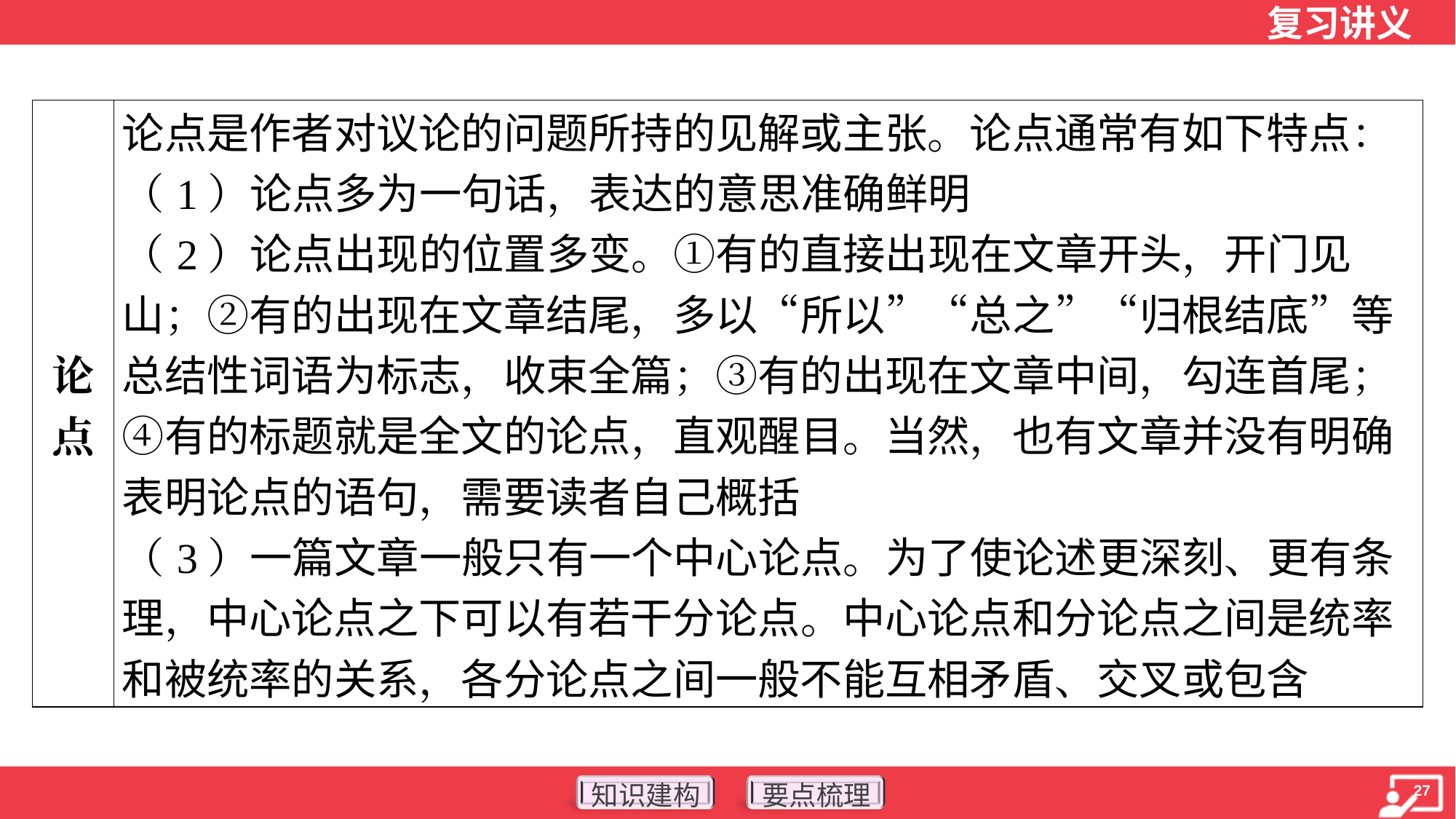

| 论 点 | 论点是作者对议论的问题所持的见解或主张。论点通常有如下特点： （1）论点多为一句话，表达的意思准确鲜明 （2）论点出现的位置多变。①有的直接出现在文章开头，开门见山；②有的出现在文章结尾，多以“所以”“总之”“归根结底”等总结性词语为标志，收束全篇；③有的出现在文章中间，勾连首尾；④有的标题就是全文的论点，直观醒目。当然，也有文章并没有明确表明论点的语句，需要读者自己概括 （3）一篇文章一般只有一个中心论点。为了使论述更深刻、更有条理，中心论点之下可以有若干分论点。中心论点和分论点之间是统率和被统率的关系，各分论点之间一般不能互相矛盾、交叉或包含 |  |
| --- | --- | --- |